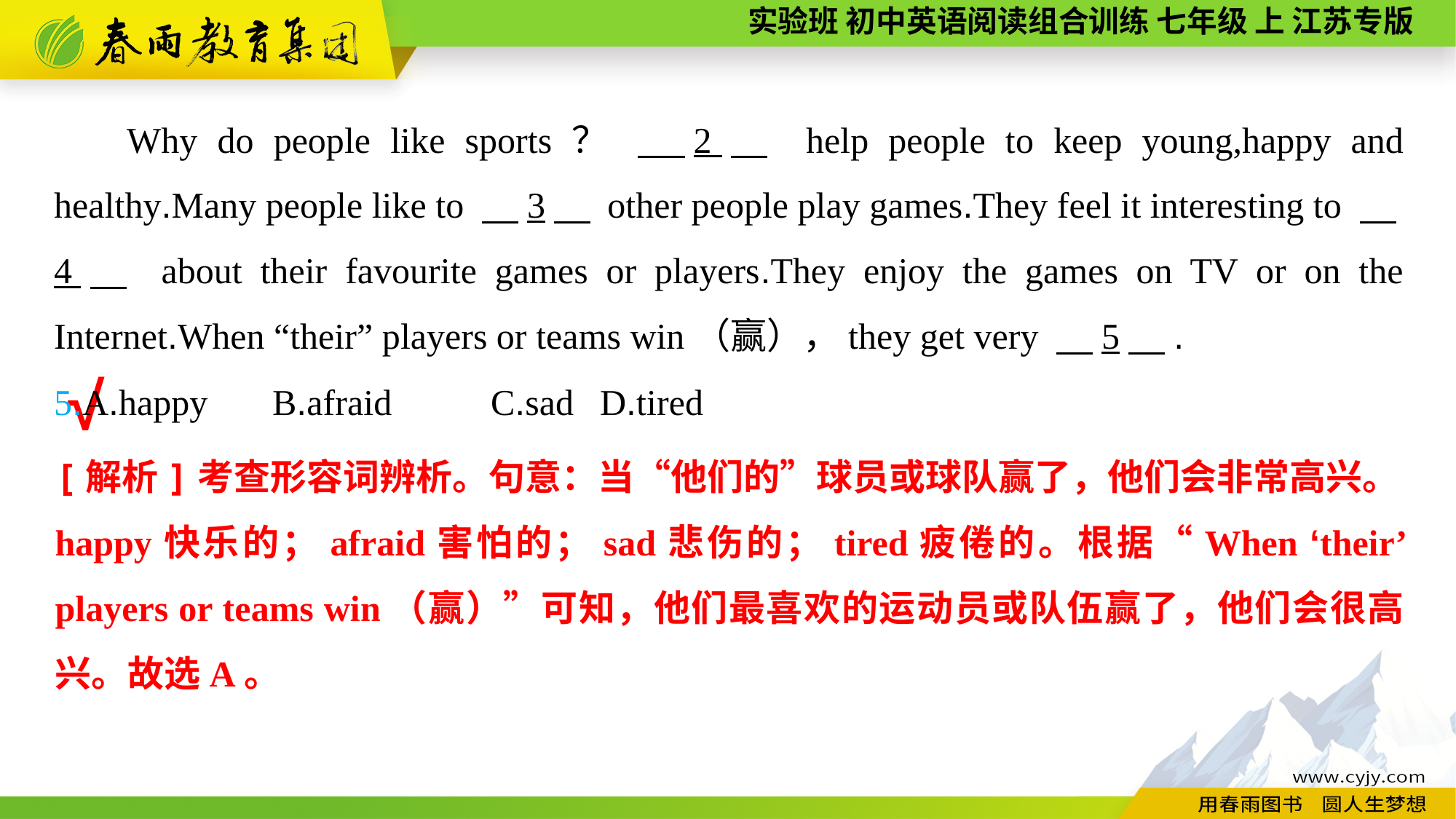

Why do people like sports？ 　2　 help people to keep young,happy and healthy.Many people like to 　3　 other people play games.They feel it interesting to 　4　 about their favourite games or players.They enjoy the games on TV or on the Internet.When “their” players or teams win（赢），they get very 　5　.
5.A.happy	B.afraid	C.sad	D.tired
√
[解析]考查形容词辨析。句意：当“他们的”球员或球队赢了，他们会非常高兴。happy快乐的；afraid害怕的；sad悲伤的；tired疲倦的。根据“When ‘their’ players or teams win（赢）”可知，他们最喜欢的运动员或队伍赢了，他们会很高兴。故选A。